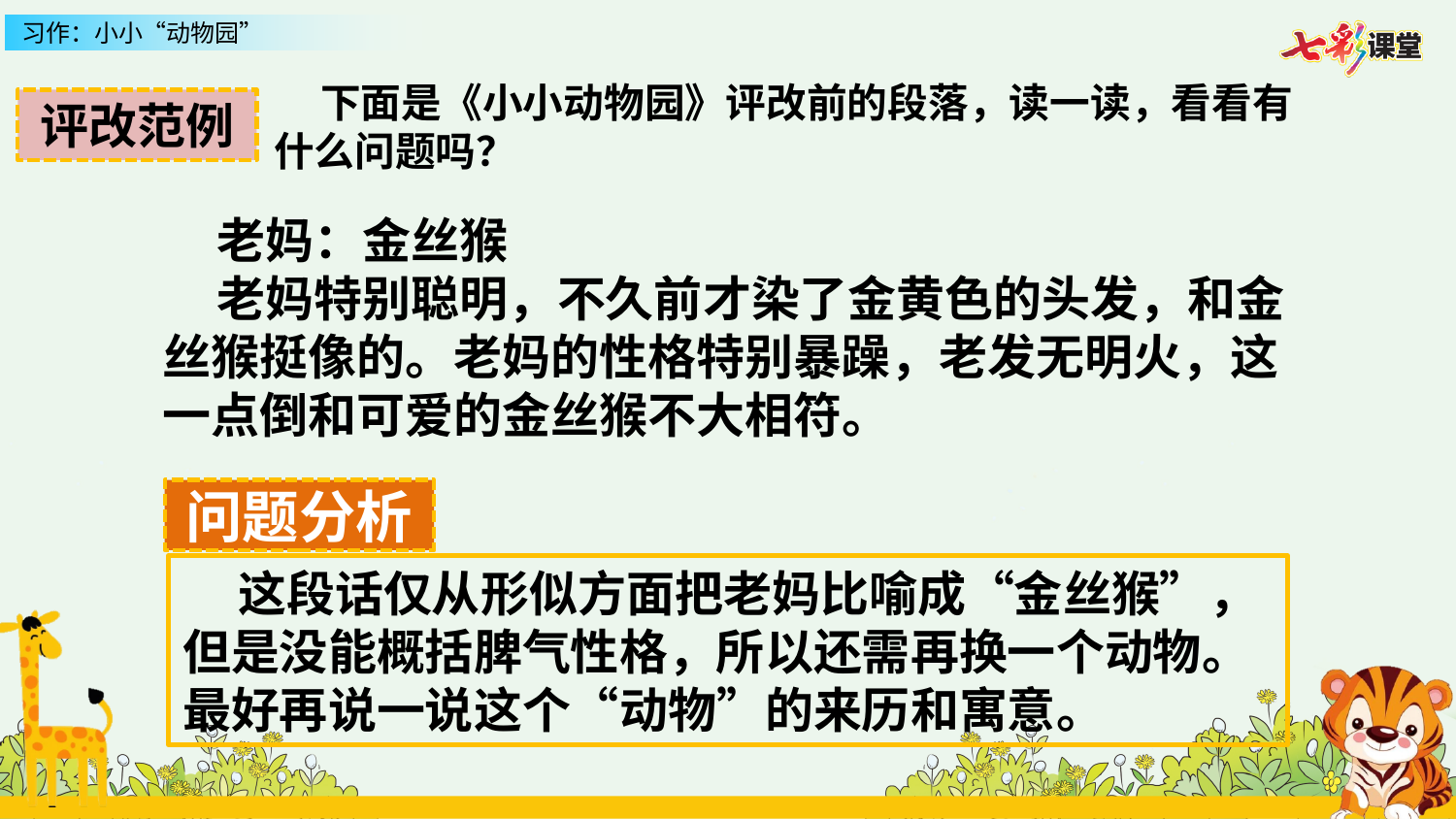

下面是《小小动物园》评改前的段落，读一读，看看有什么问题吗？
评改范例
    老妈：金丝猴
    老妈特别聪明，不久前才染了金黄色的头发，和金丝猴挺像的。老妈的性格特别暴躁，老发无明火，这一点倒和可爱的金丝猴不大相符。
问题分析
    这段话仅从形似方面把老妈比喻成“金丝猴”，但是没能概括脾气性格，所以还需再换一个动物。最好再说一说这个“动物”的来历和寓意。